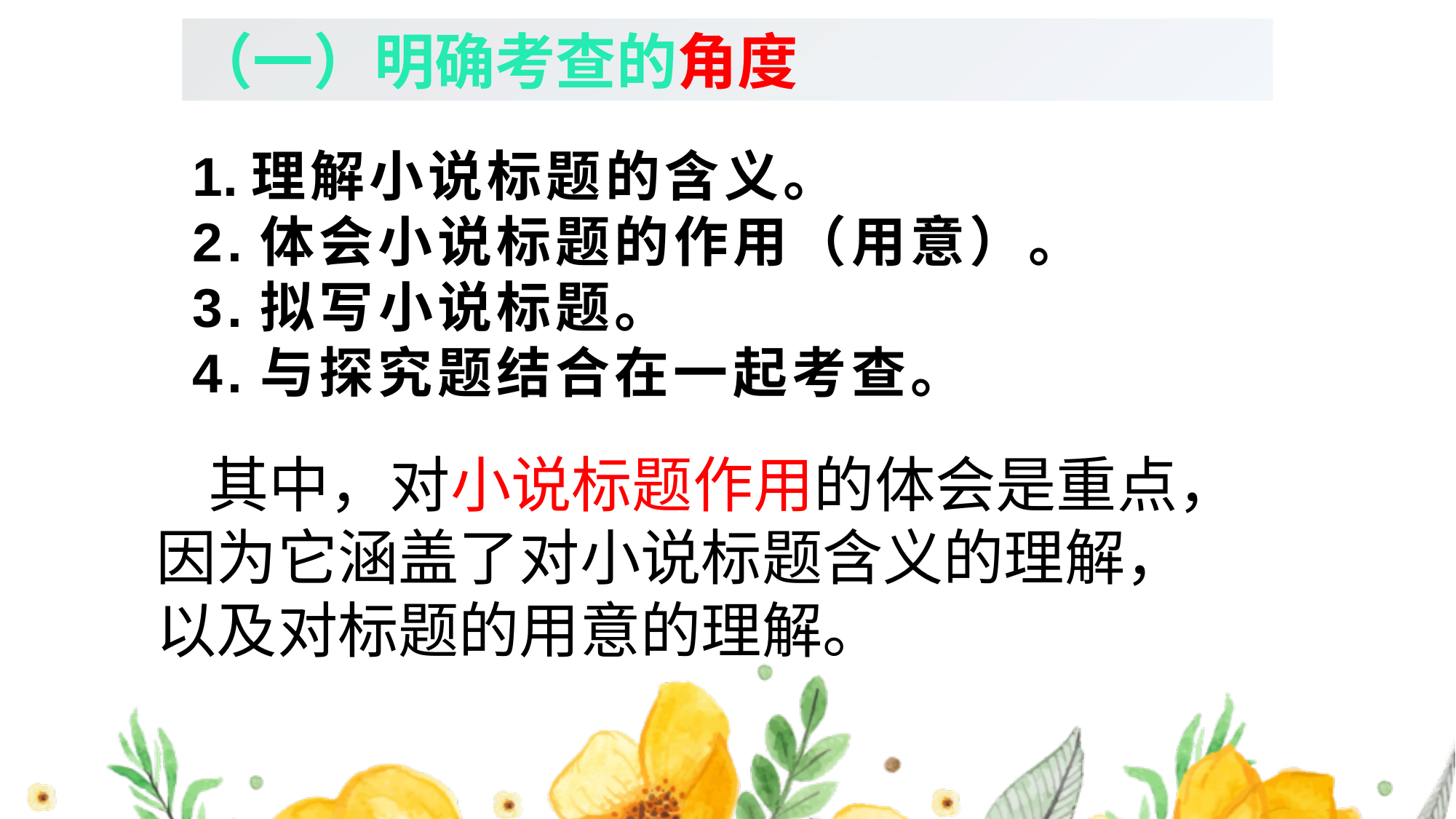

（一）明确考查的角度
1.理解小说标题的含义。
2.体会小说标题的作用（用意）。
3.拟写小说标题。
4.与探究题结合在一起考查。
   其中，对小说标题作用的体会是重点，因为它涵盖了对小说标题含义的理解，以及对标题的用意的理解。